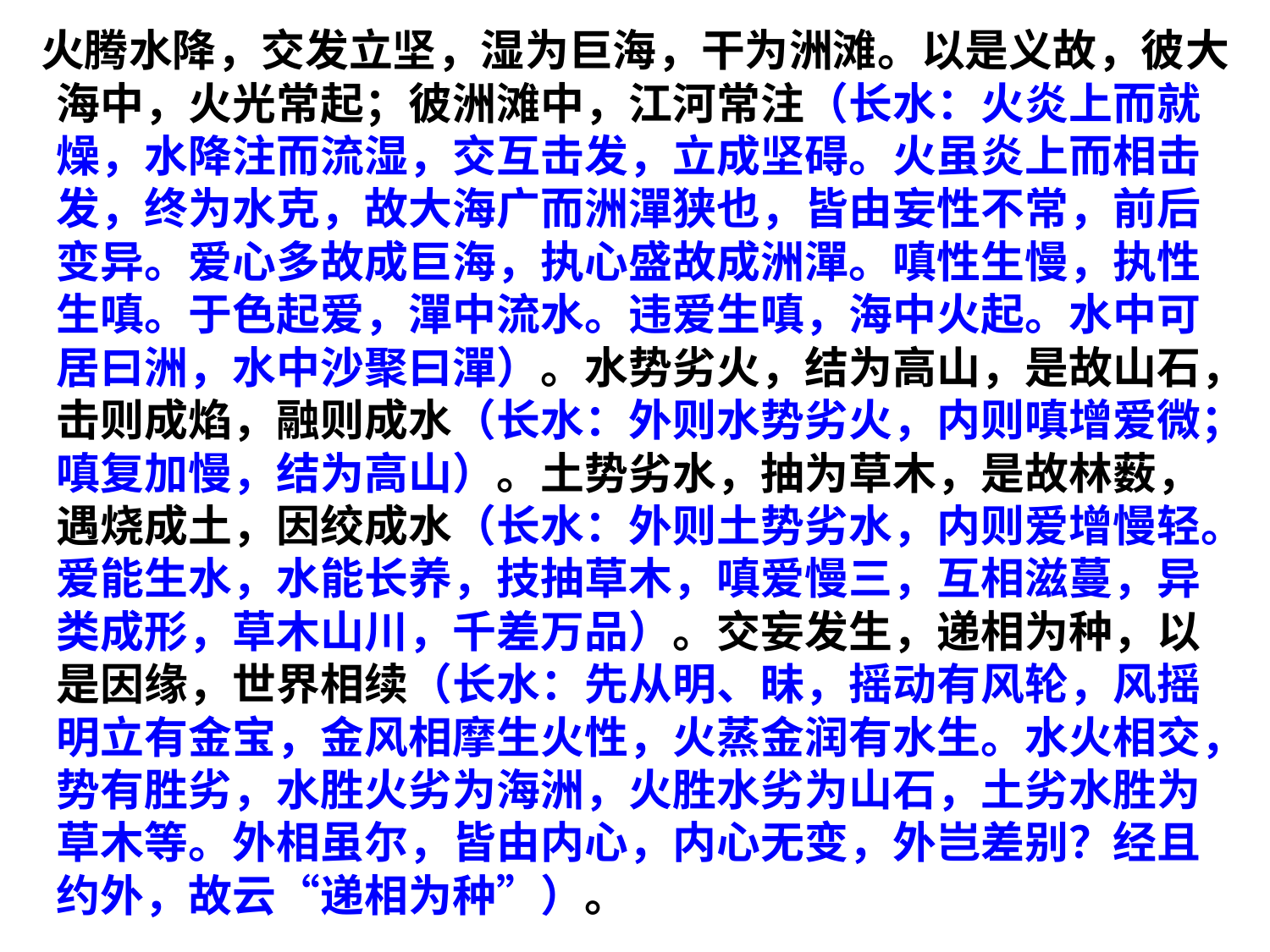

火腾水降，交发立坚，湿为巨海，干为洲滩。以是义故，彼大海中，火光常起；彼洲滩中，江河常注（长水：火炎上而就燥，水降注而流湿，交互击发，立成坚碍。火虽炎上而相击发，终为水克，故大海广而洲潬狭也，皆由妄性不常，前后变异。爱心多故成巨海，执心盛故成洲潬。嗔性生慢，执性生嗔。于色起爱，潬中流水。违爱生嗔，海中火起。水中可居曰洲，水中沙聚曰潬）。水势劣火，结为高山，是故山石，击则成焰，融则成水（长水：外则水势劣火，内则嗔增爱微；嗔复加慢，结为高山）。土势劣水，抽为草木，是故林薮，遇烧成土，因绞成水（长水：外则土势劣水，内则爱增慢轻。爱能生水，水能长养，技抽草木，嗔爱慢三，互相滋蔓，异类成形，草木山川，千差万品）。交妄发生，递相为种，以是因缘，世界相续（长水：先从明、昧，摇动有风轮，风摇明立有金宝，金风相摩生火性，火蒸金润有水生。水火相交，势有胜劣，水胜火劣为海洲，火胜水劣为山石，土劣水胜为草木等。外相虽尔，皆由内心，内心无变，外岂差别？经且约外，故云“递相为种”）。